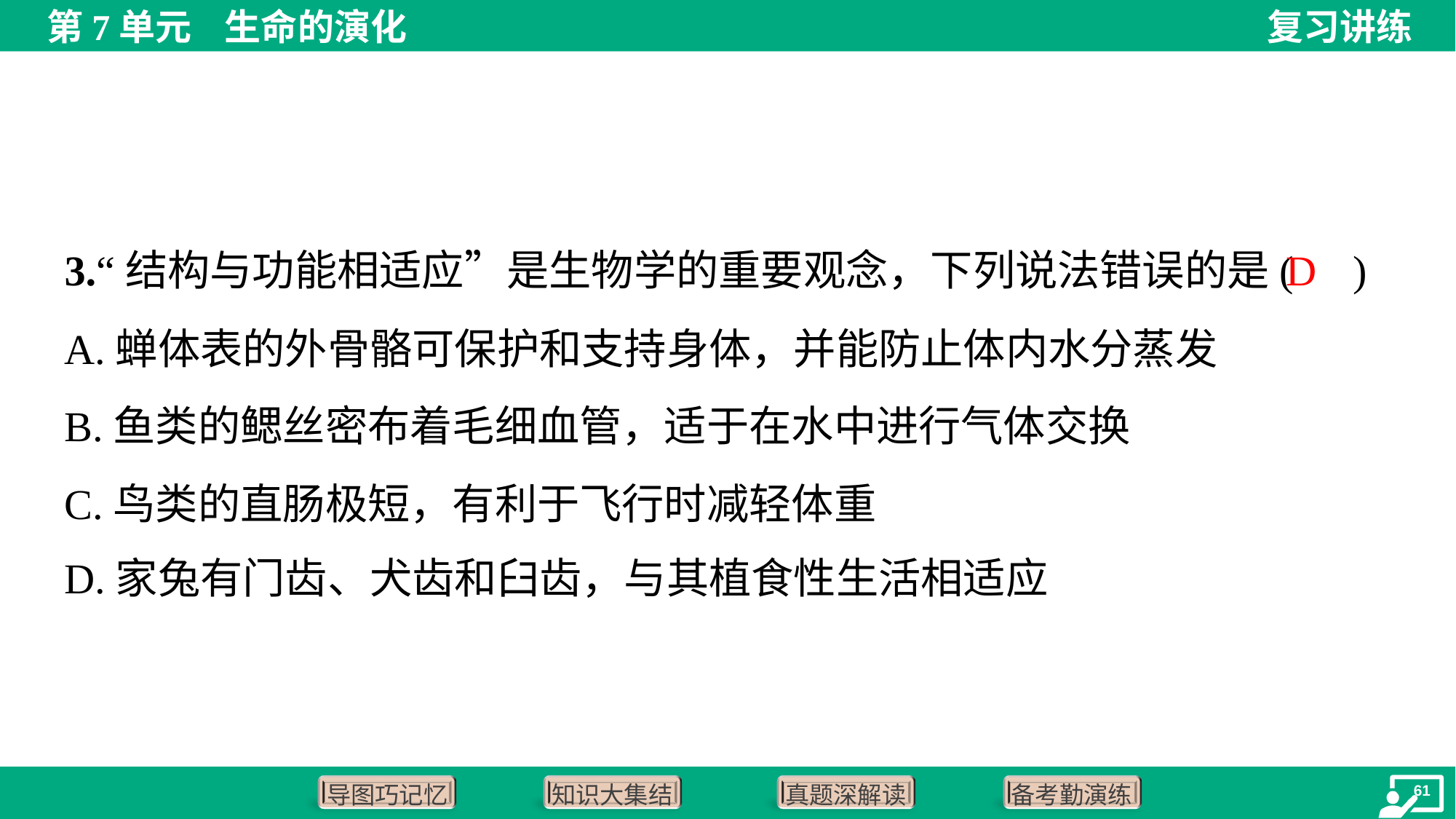

D
3.“结构与功能相适应”是生物学的重要观念，下列说法错误的是(     )
A.蝉体表的外骨骼可保护和支持身体，并能防止体内水分蒸发
B.鱼类的鳃丝密布着毛细血管，适于在水中进行气体交换
C.鸟类的直肠极短，有利于飞行时减轻体重
D.家兔有门齿、犬齿和臼齿，与其植食性生活相适应